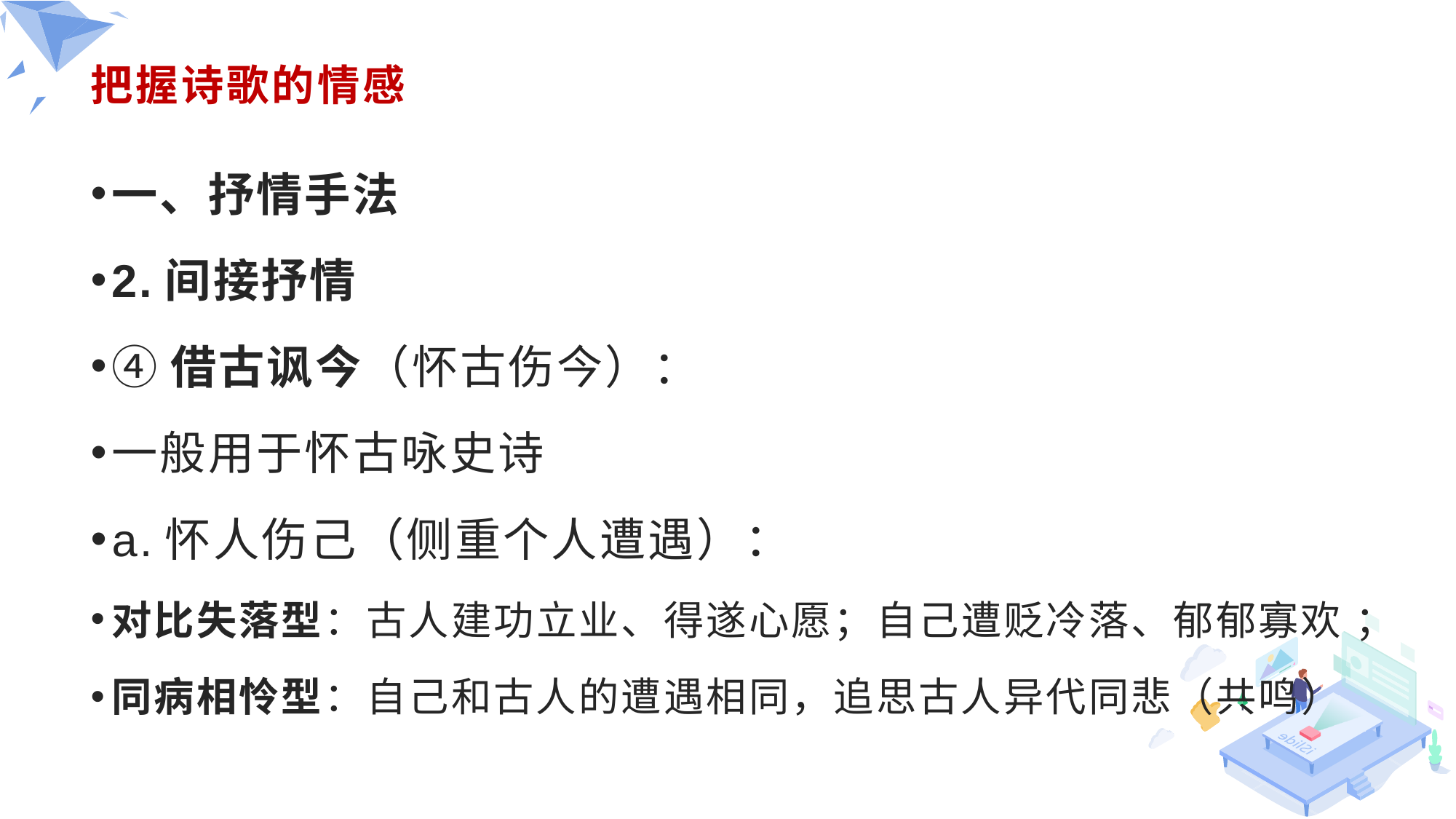

# 把握诗歌的情感
一、抒情手法
2.间接抒情
④借古讽今（怀古伤今）：
一般用于怀古咏史诗
a.怀人伤己（侧重个人遭遇）：
对比失落型：古人建功立业、得遂心愿；自己遭贬冷落、郁郁寡欢 ；
同病相怜型：自己和古人的遭遇相同，追思古人异代同悲（共鸣）